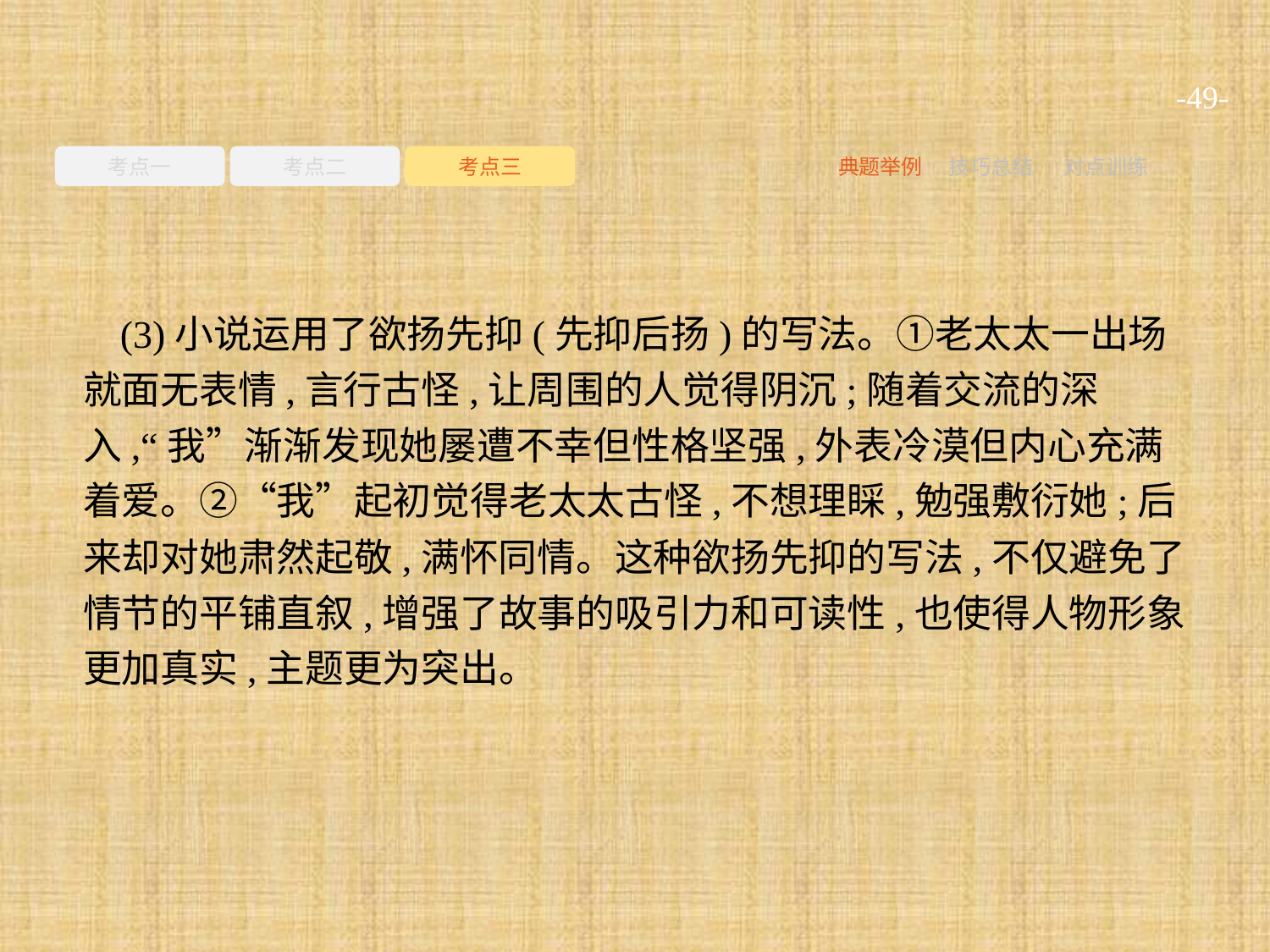

-49-
考点一
考点二
考点三
典题举例
技巧总结
对点训练
(3)小说运用了欲扬先抑(先抑后扬)的写法。①老太太一出场就面无表情,言行古怪,让周围的人觉得阴沉;随着交流的深入,“我”渐渐发现她屡遭不幸但性格坚强,外表冷漠但内心充满着爱。②“我”起初觉得老太太古怪,不想理睬,勉强敷衍她;后来却对她肃然起敬,满怀同情。这种欲扬先抑的写法,不仅避免了情节的平铺直叙,增强了故事的吸引力和可读性,也使得人物形象更加真实,主题更为突出。